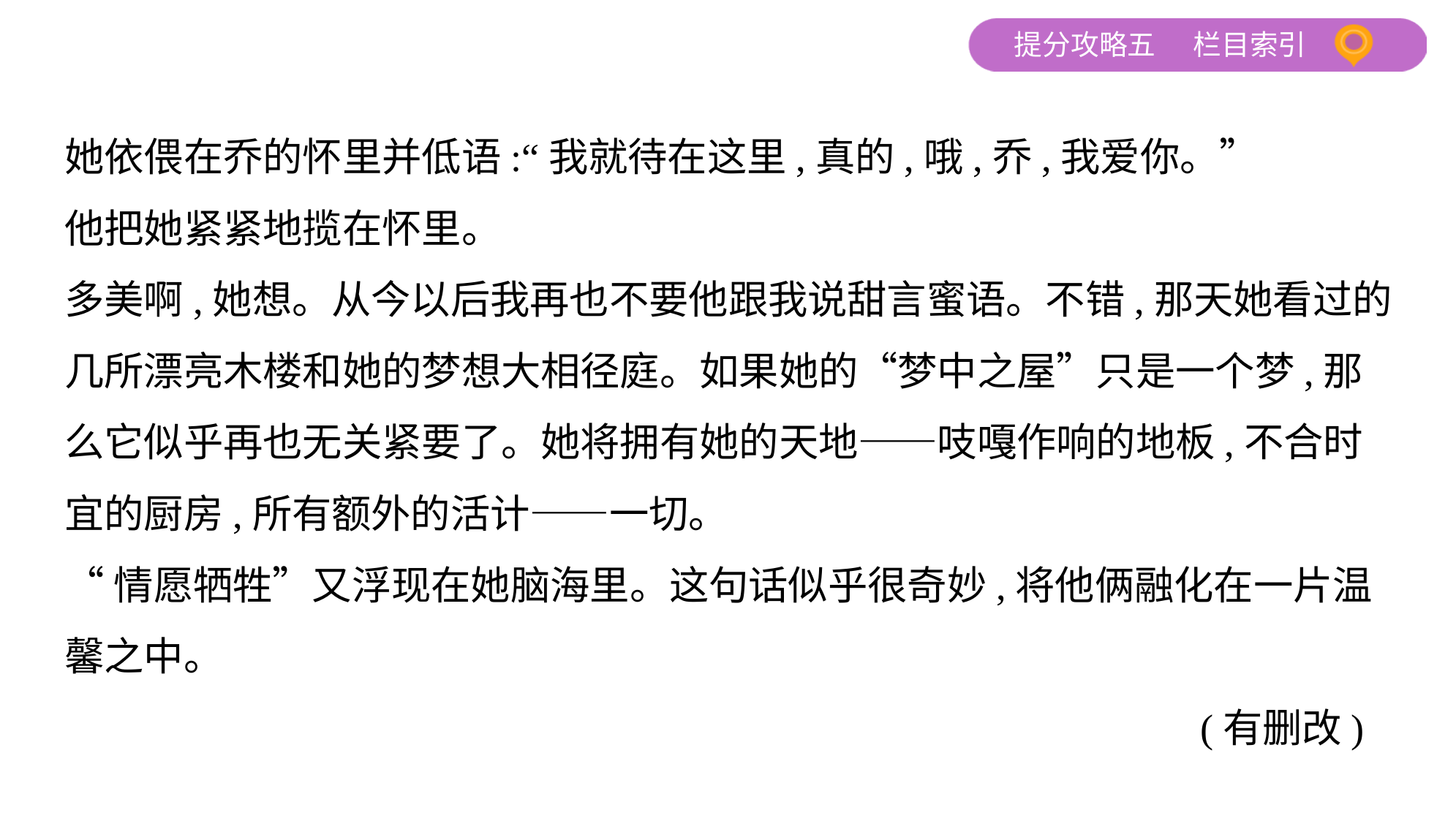

她依偎在乔的怀里并低语:“我就待在这里,真的,哦,乔,我爱你。”
他把她紧紧地揽在怀里。
多美啊,她想。从今以后我再也不要他跟我说甜言蜜语。不错,那天她看过的
几所漂亮木楼和她的梦想大相径庭。如果她的“梦中之屋”只是一个梦,那
么它似乎再也无关紧要了。她将拥有她的天地——吱嘎作响的地板,不合时
宜的厨房,所有额外的活计——一切。
“情愿牺牲”又浮现在她脑海里。这句话似乎很奇妙,将他俩融化在一片温
馨之中。
                                                                                                                   (有删改)